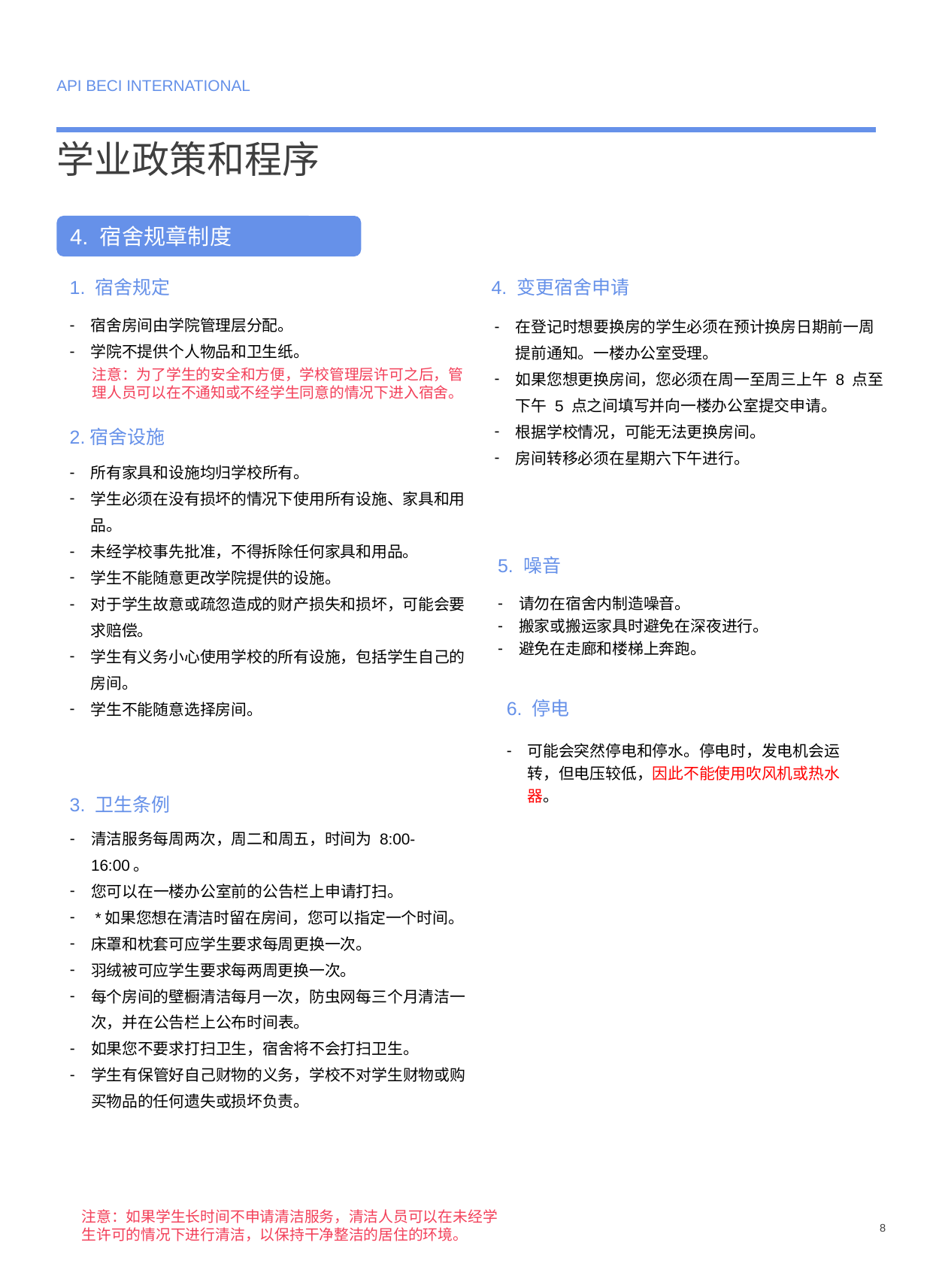

API BECI INTERNATIONAL

学业政策和程序
4. 宿舍规章制度
1. 宿舍规定
4. 变更宿舍申请
宿舍房间由学院管理层分配。
学院不提供个人物品和卫生纸。
在登记时想要换房的学生必须在预计换房日期前一周提前通知。一楼办公室受理。
如果您想更换房间，您必须在周一至周三上午 8 点至下午 5 点之间填写并向一楼办公室提交申请。
根据学校情况，可能无法更换房间。
房间转移必须在星期六下午进行。
注意：为了学生的安全和方便，学校管理层许可之后，管理人员可以在不通知或不经学生同意的情况下进入宿舍。
2.宿舍设施
所有家具和设施均归学校所有。
学生必须在没有损坏的情况下使用所有设施、家具和用品。
未经学校事先批准，不得拆除任何家具和用品。
学生不能随意更改学院提供的设施。
对于学生故意或疏忽造成的财产损失和损坏，可能会要求赔偿。
学生有义务小心使用学校的所有设施，包括学生自己的房间。
学生不能随意选择房间。
5. 噪音
请勿在宿舍内制造噪音。
搬家或搬运家具时避免在深夜进行。
避免在走廊和楼梯上奔跑。
6. 停电
可能会突然停电和停水。停电时，发电机会运转，但电压较低，因此不能使用吹风机或热水器。
3. 卫生条例
清洁服务每周两次，周二和周五，时间为 8:00-16:00。
您可以在一楼办公室前的公告栏上申请打扫。
 *如果您想在清洁时留在房间，您可以指定一个时间。
床罩和枕套可应学生要求每周更换一次。
羽绒被可应学生要求每两周更换一次。
每个房间的壁橱清洁每月一次，防虫网每三个月清洁一次，并在公告栏上公布时间表。
如果您不要求打扫卫生，宿舍将不会打扫卫生。
学生有保管好自己财物的义务，学校不对学生财物或购买物品的任何遗失或损坏负责。
8
注意：如果学生长时间不申请清洁服务，清洁人员可以在未经学生许可的情况下进行清洁，以保持干净整洁的居住的环境。